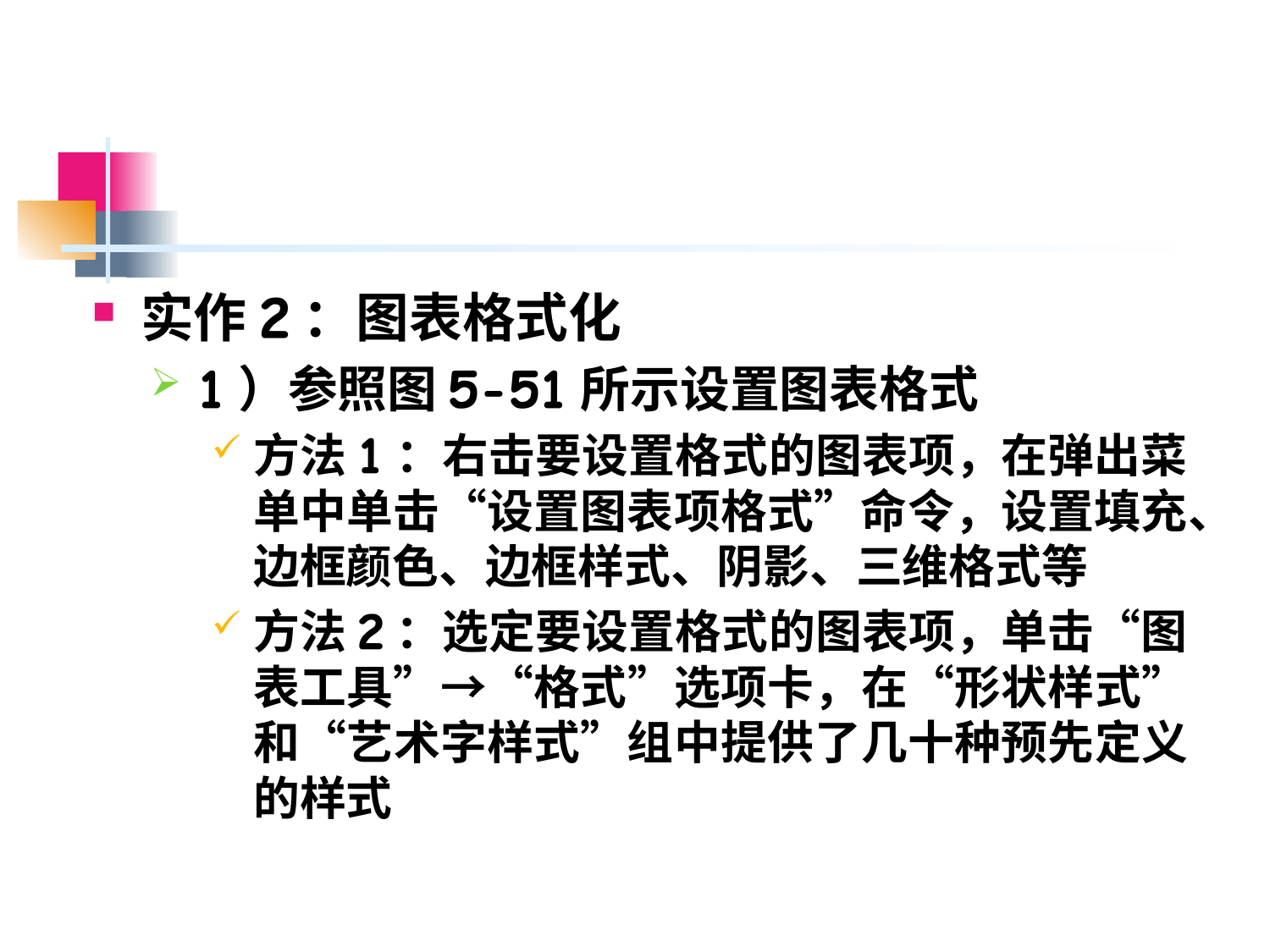

#
实作2：图表格式化
1）参照图5-51所示设置图表格式
方法1：右击要设置格式的图表项，在弹出菜单中单击“设置图表项格式”命令，设置填充、边框颜色、边框样式、阴影、三维格式等
方法2：选定要设置格式的图表项，单击“图表工具”→“格式”选项卡，在“形状样式”和“艺术字样式”组中提供了几十种预先定义的样式